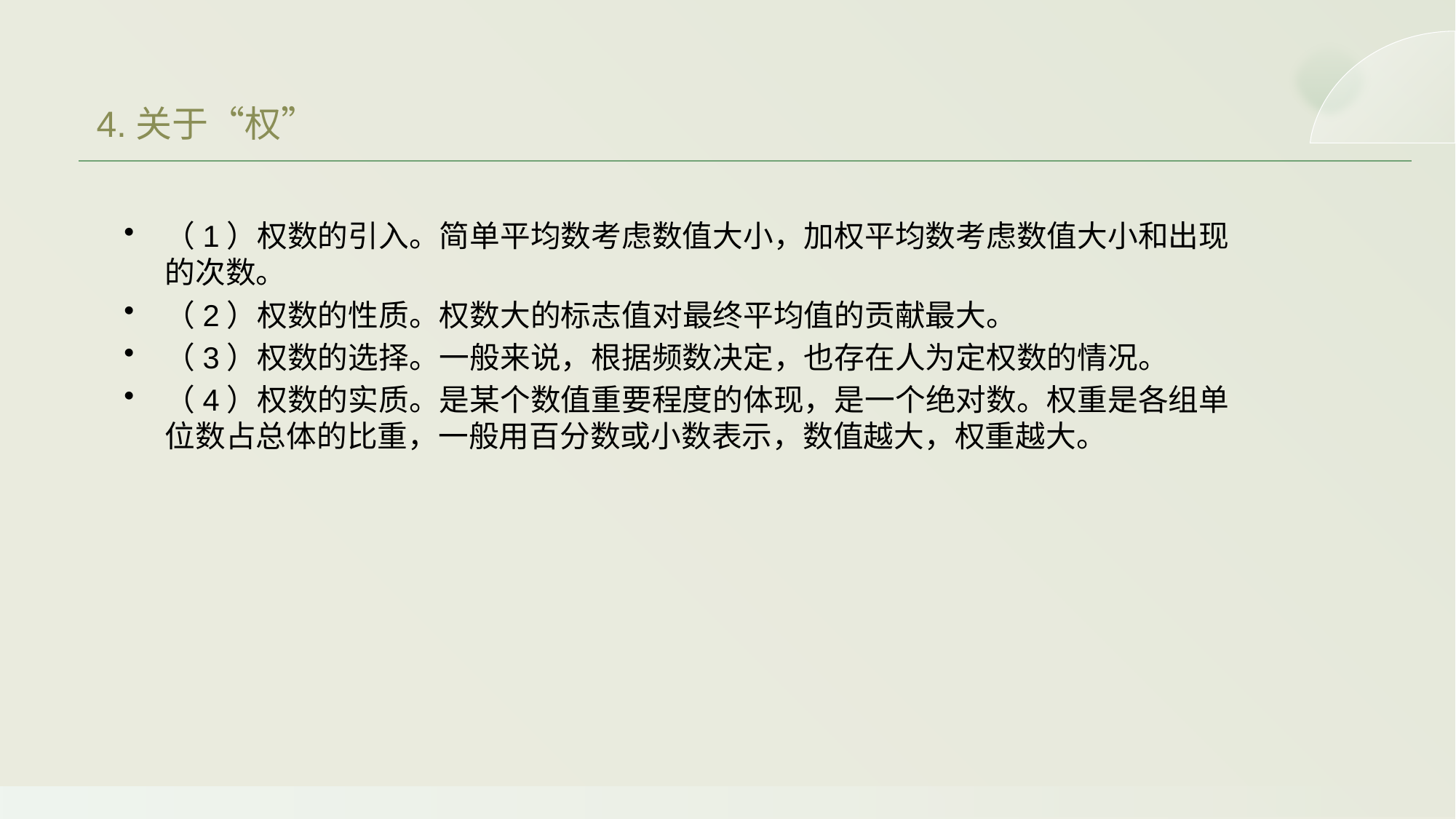

4.关于“权”
（1）权数的引入。简单平均数考虑数值大小，加权平均数考虑数值大小和出现的次数。
（2）权数的性质。权数大的标志值对最终平均值的贡献最大。
（3）权数的选择。一般来说，根据频数决定，也存在人为定权数的情况。
（4）权数的实质。是某个数值重要程度的体现，是一个绝对数。权重是各组单位数占总体的比重，一般用百分数或小数表示，数值越大，权重越大。